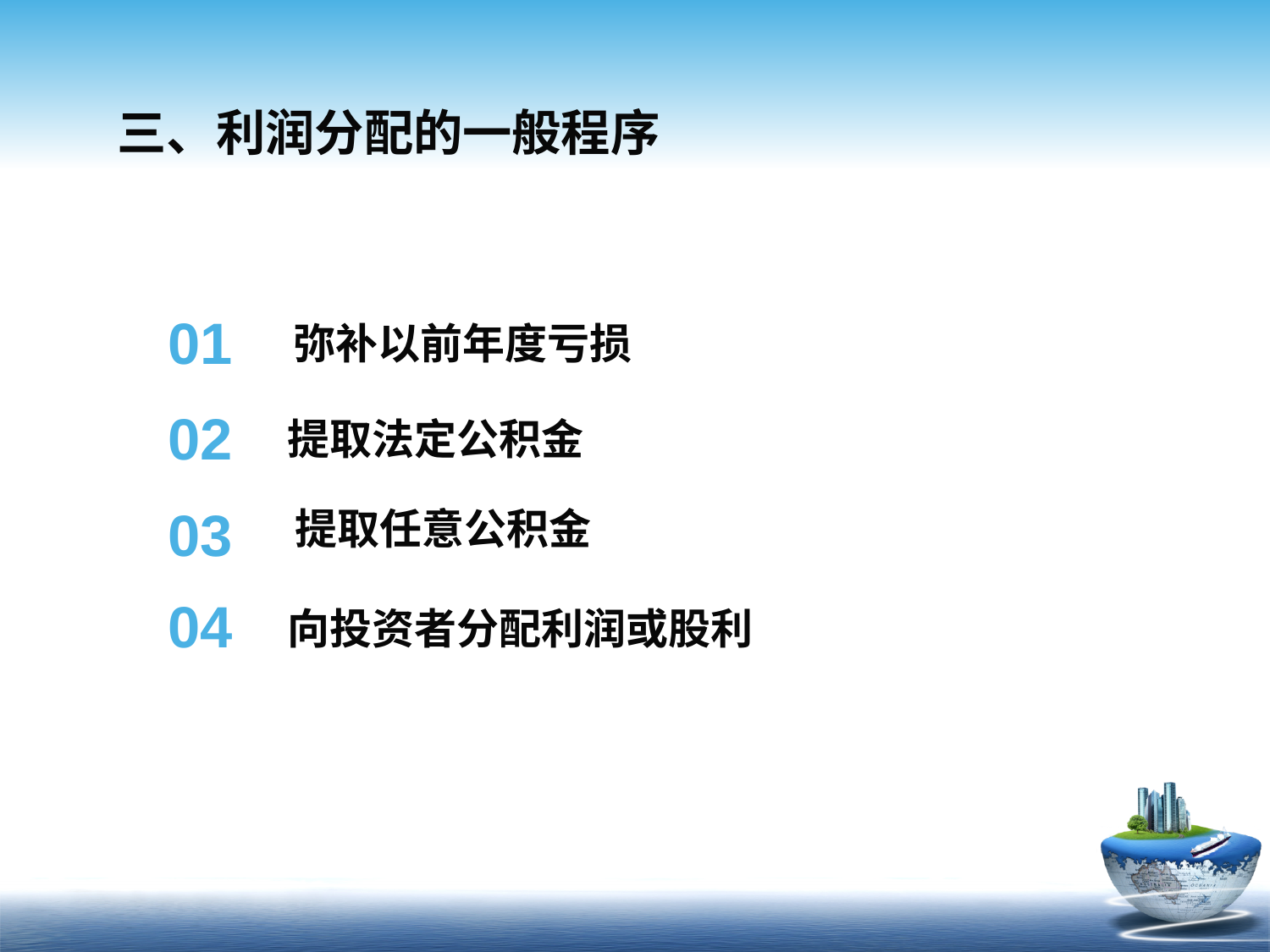

三、利润分配的一般程序
弥补以前年度亏损
01
02
提取法定公积金
提取任意公积金
03
04
向投资者分配利润或股利